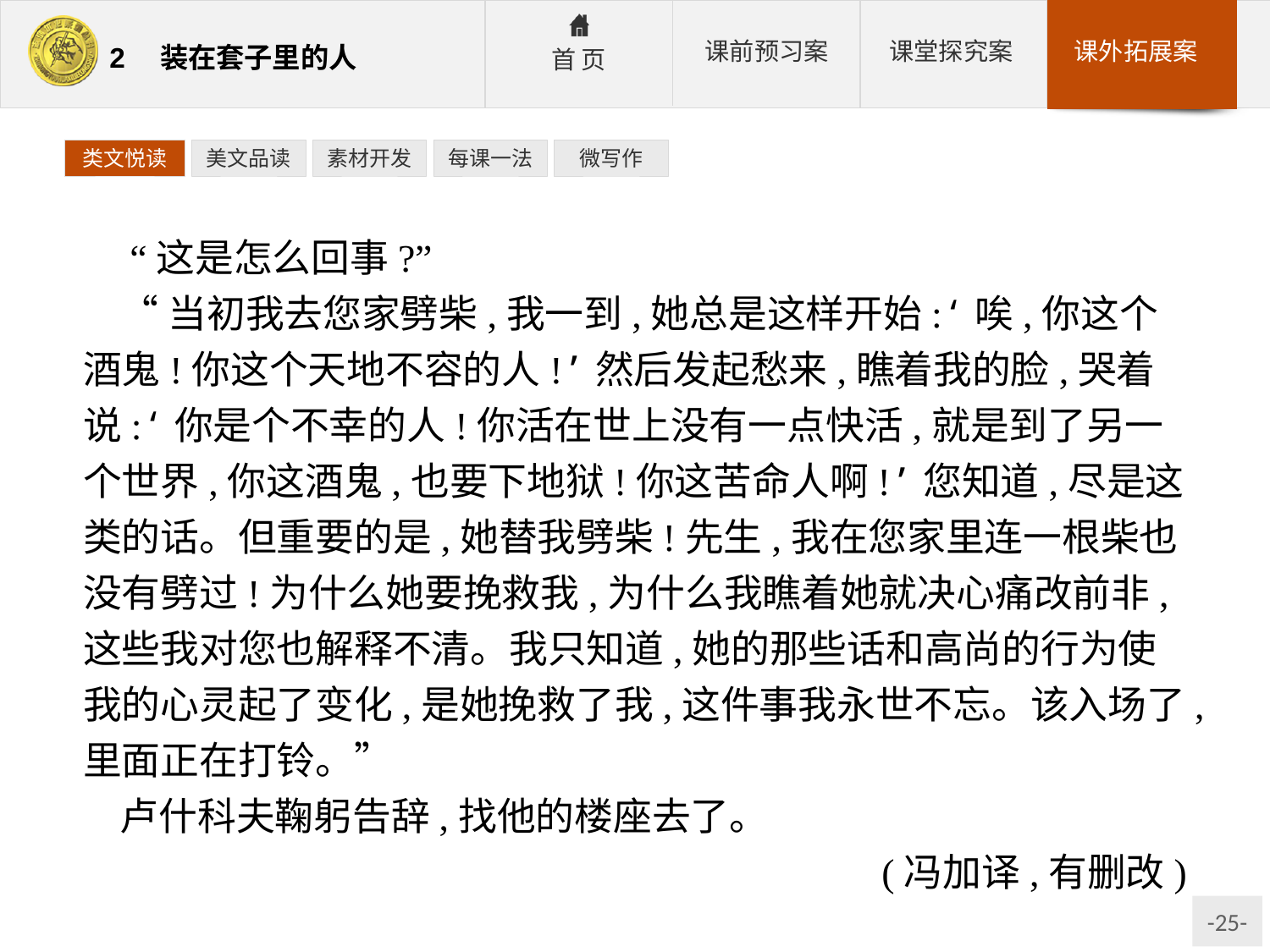

类文悦读
美文品读
素材开发
每课一法
微写作
 “这是怎么回事?”
“当初我去您家劈柴,我一到,她总是这样开始:‘唉,你这个酒鬼!你这个天地不容的人!’然后发起愁来,瞧着我的脸,哭着说:‘你是个不幸的人!你活在世上没有一点快活,就是到了另一个世界,你这酒鬼,也要下地狱!你这苦命人啊!’您知道,尽是这类的话。但重要的是,她替我劈柴!先生,我在您家里连一根柴也没有劈过!为什么她要挽救我,为什么我瞧着她就决心痛改前非,这些我对您也解释不清。我只知道,她的那些话和高尚的行为使我的心灵起了变化,是她挽救了我,这件事我永世不忘。该入场了,里面正在打铃。”
卢什科夫鞠躬告辞,找他的楼座去了。
(冯加译,有删改)